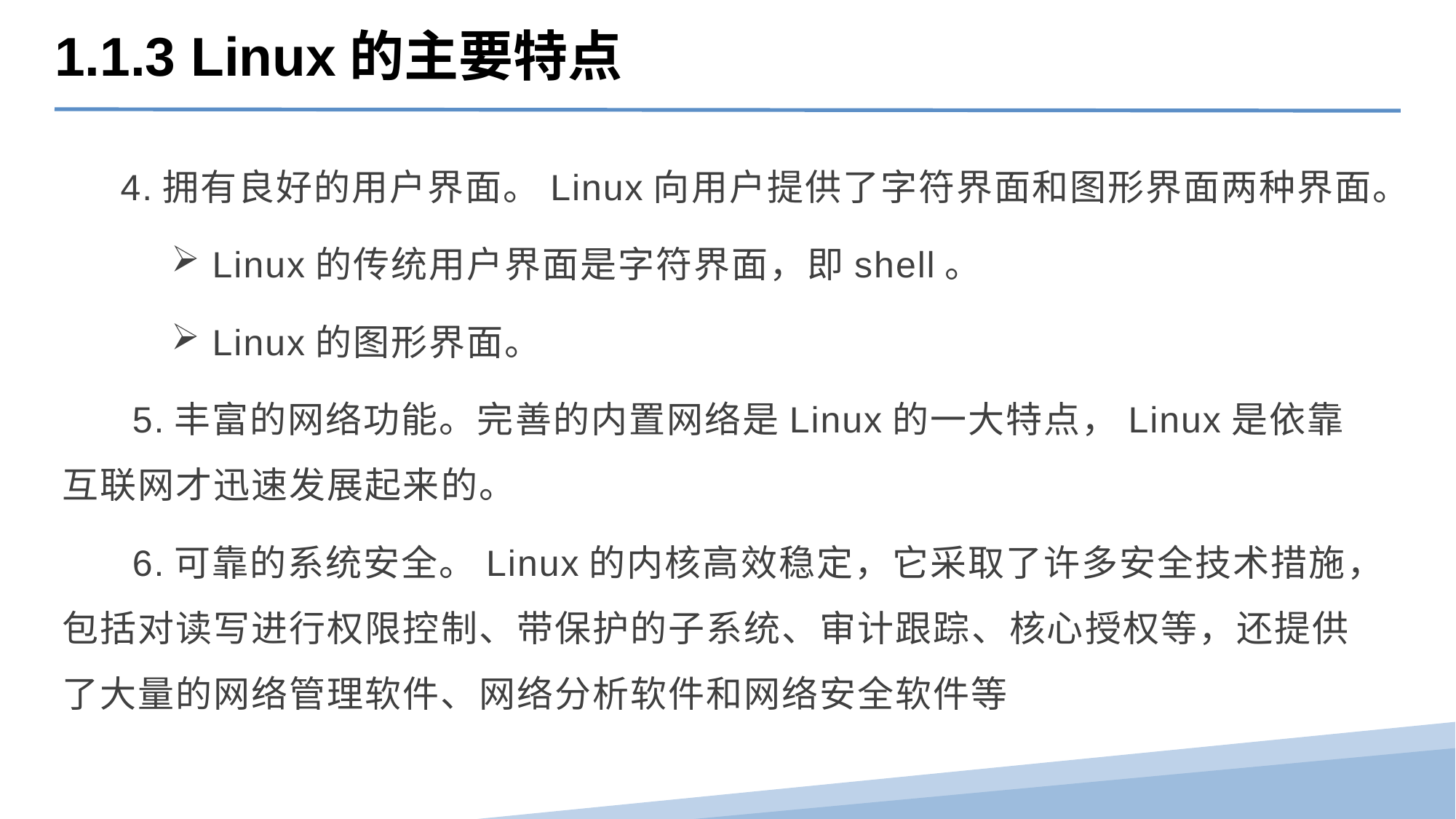

1.1.3 Linux的主要特点
     4.拥有良好的用户界面。Linux向用户提供了字符界面和图形界面两种界面。
Linux的传统用户界面是字符界面，即shell。
Linux的图形界面。
      5.丰富的网络功能。完善的内置网络是Linux的一大特点，Linux是依靠互联网才迅速发展起来的。
      6.可靠的系统安全。Linux的内核高效稳定，它采取了许多安全技术措施，包括对读写进行权限控制、带保护的子系统、审计跟踪、核心授权等，还提供了大量的网络管理软件、网络分析软件和网络安全软件等